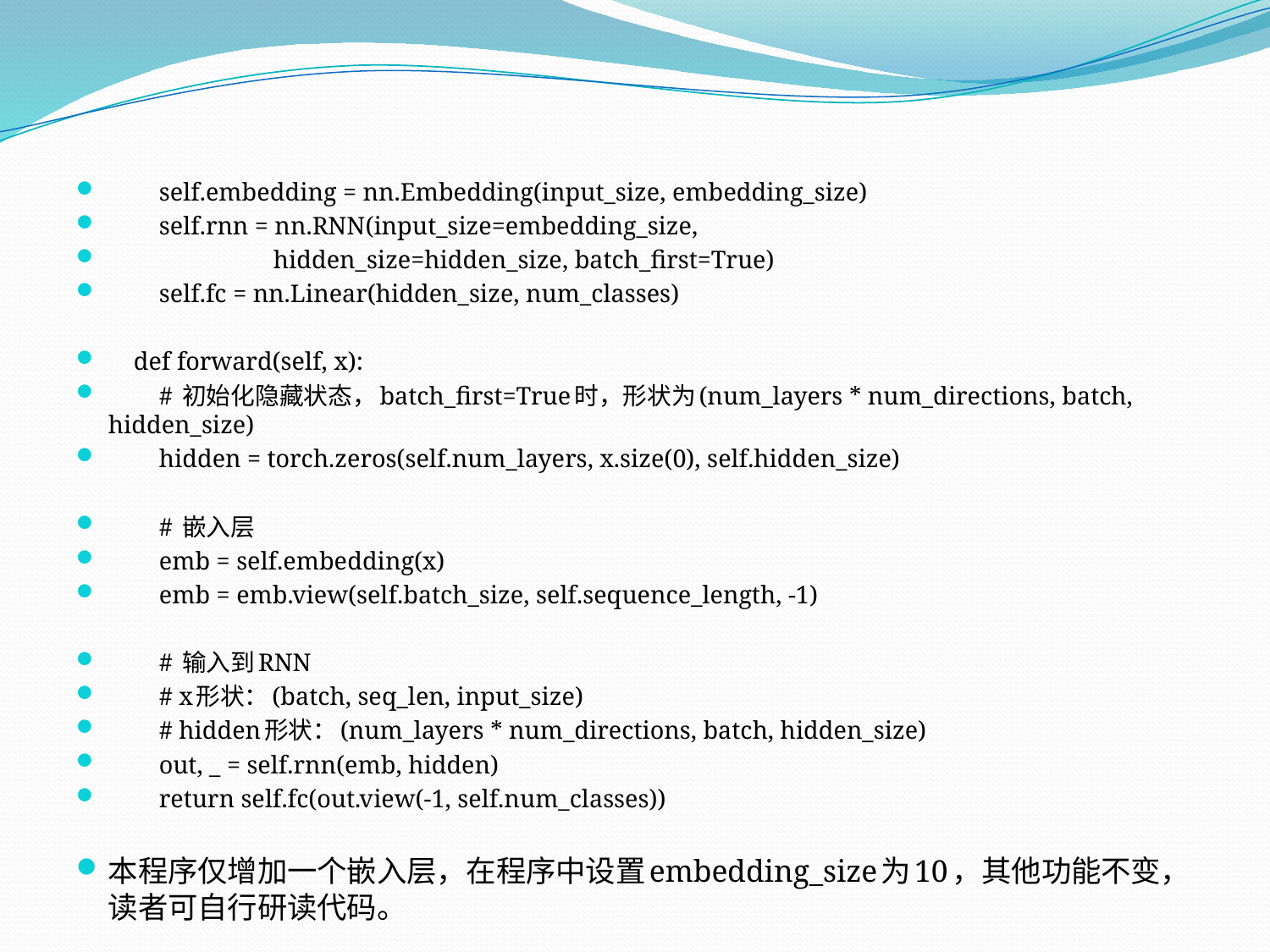

self.embedding = nn.Embedding(input_size, embedding_size)
        self.rnn = nn.RNN(input_size=embedding_size,
                          hidden_size=hidden_size, batch_first=True)
        self.fc = nn.Linear(hidden_size, num_classes)

    def forward(self, x):
        # 初始化隐藏状态，batch_first=True时，形状为(num_layers * num_directions, batch, hidden_size)
        hidden = torch.zeros(self.num_layers, x.size(0), self.hidden_size)

        # 嵌入层
        emb = self.embedding(x)
        emb = emb.view(self.batch_size, self.sequence_length, -1)

        # 输入到RNN
        # x形状：(batch, seq_len, input_size)
        # hidden形状：(num_layers * num_directions, batch, hidden_size)
        out, _ = self.rnn(emb, hidden)
        return self.fc(out.view(-1, self.num_classes))

本程序仅增加一个嵌入层，在程序中设置embedding_size为10，其他功能不变，读者可自行研读代码。